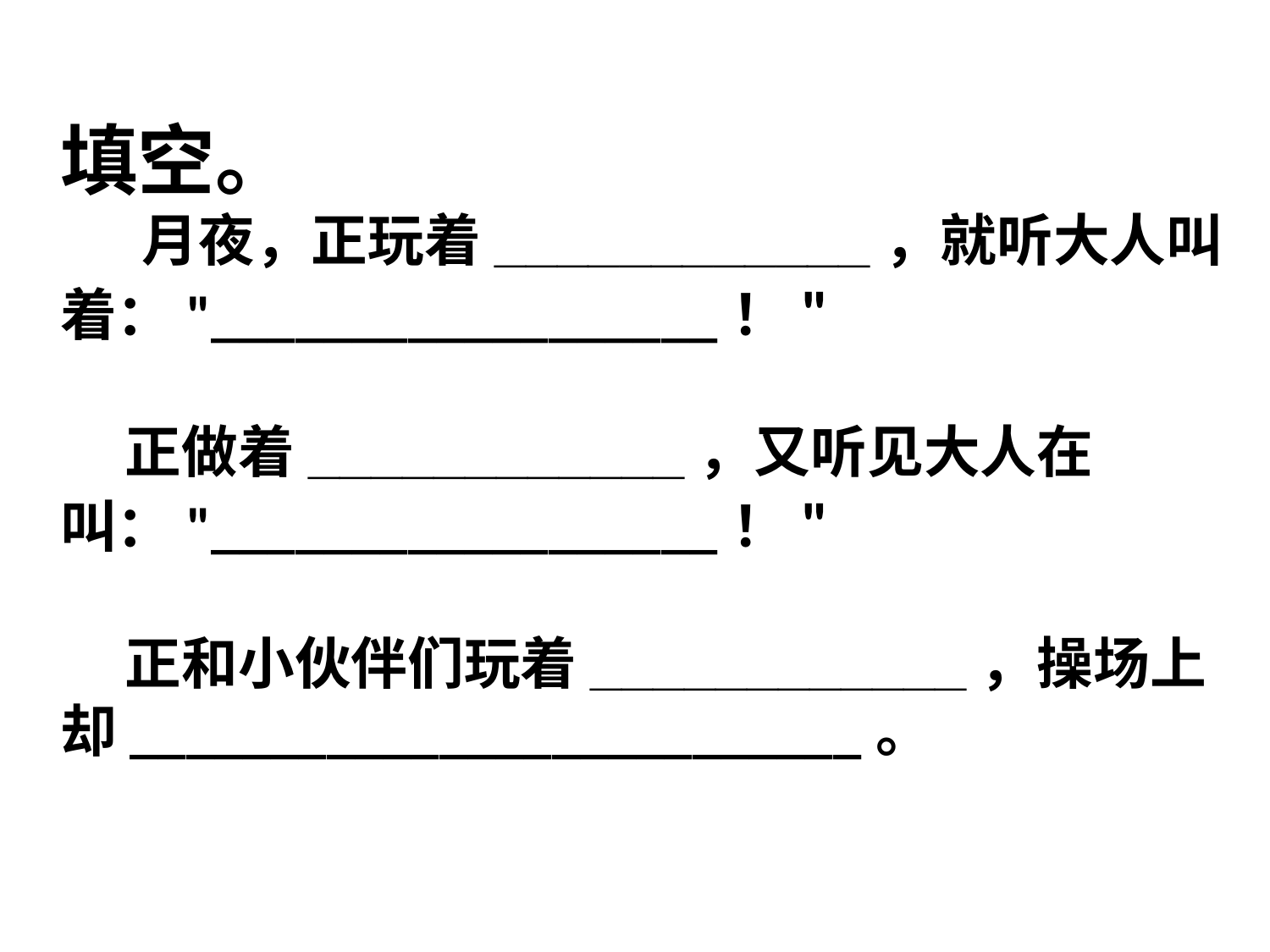

填空。　  月夜，正玩着____________，就听大人叫着："__________________！"

    正做着____________，又听见大人在叫："__________________！"

    正和小伙伴们玩着____________，操场上却__________________________。